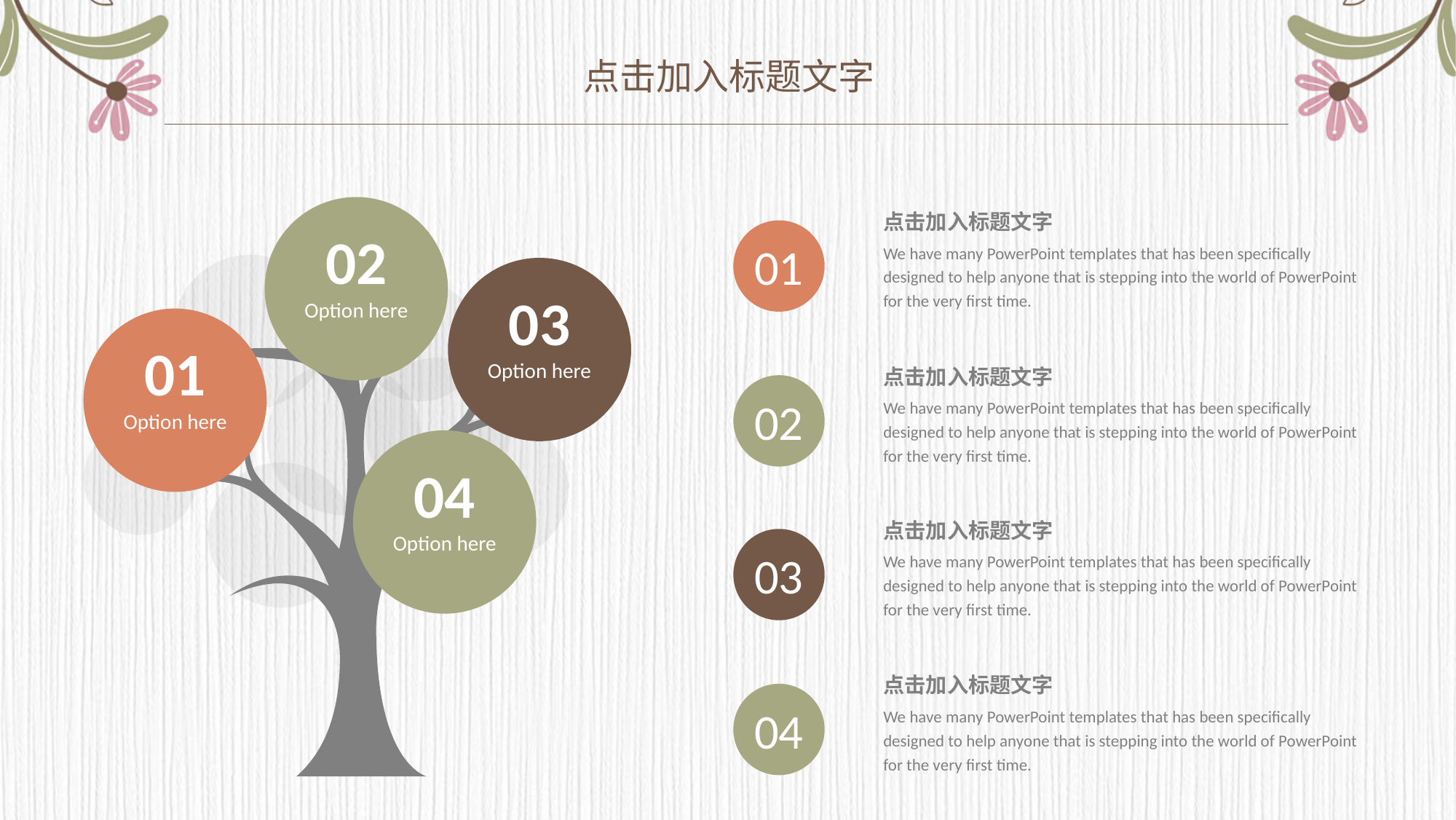

点击加入标题文字
02
Option here

03
Option here

01
Option here

04
Option here

点击加入标题文字
We have many PowerPoint templates that has been specifically designed to help anyone that is stepping into the world of PowerPoint for the very first time.
01
点击加入标题文字
We have many PowerPoint templates that has been specifically designed to help anyone that is stepping into the world of PowerPoint for the very first time.
02
点击加入标题文字
We have many PowerPoint templates that has been specifically designed to help anyone that is stepping into the world of PowerPoint for the very first time.
03
点击加入标题文字
We have many PowerPoint templates that has been specifically designed to help anyone that is stepping into the world of PowerPoint for the very first time.
04